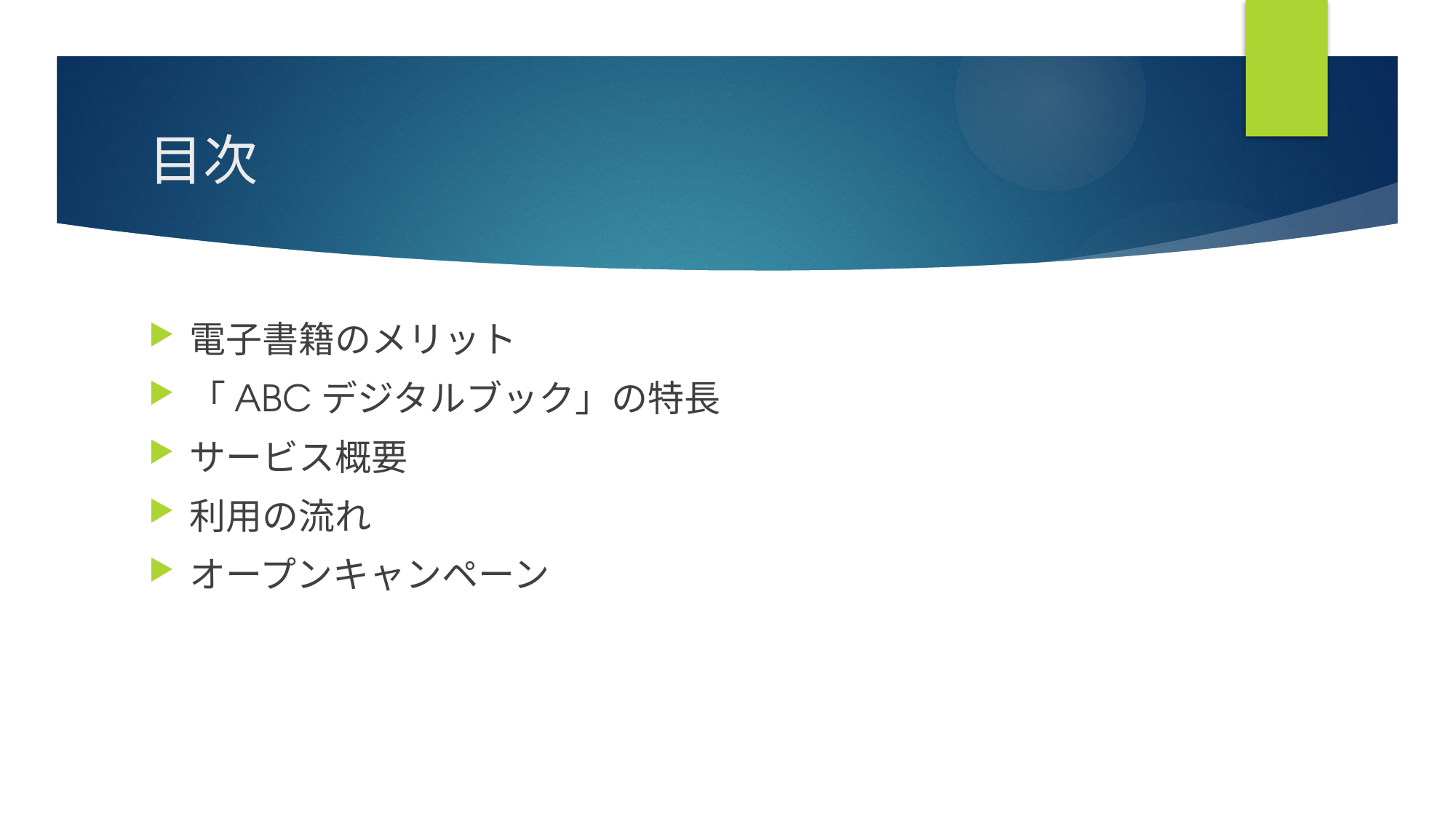

# 目次
電子書籍のメリット
「ABCデジタルブック」の特長
サービス概要
利用の流れ
オープンキャンペーン